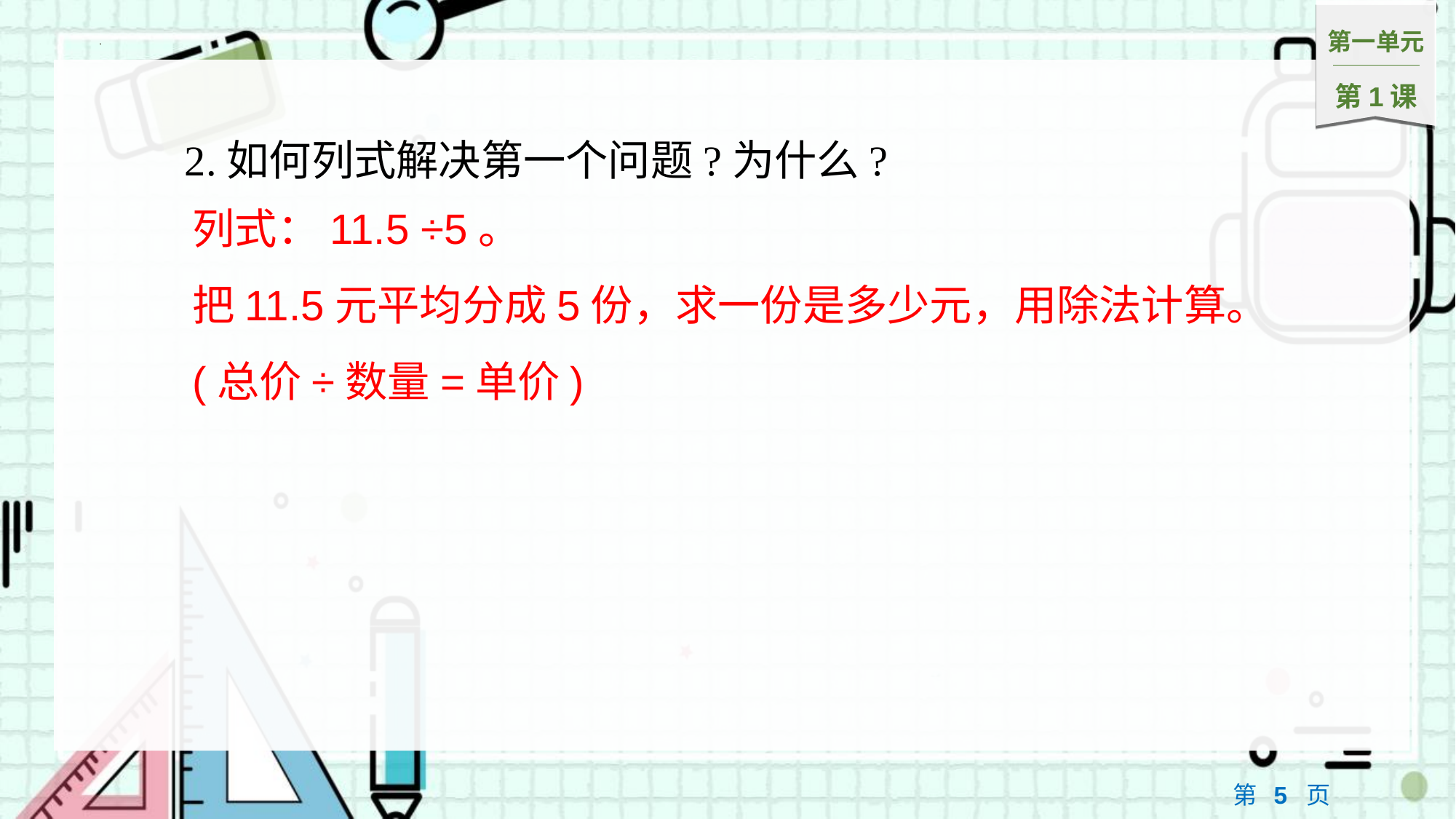

2.如何列式解决第一个问题?为什么?
列式：11.5 ÷5。
把11.5元平均分成5份，求一份是多少元，用除法计算。(总价÷数量=单价)